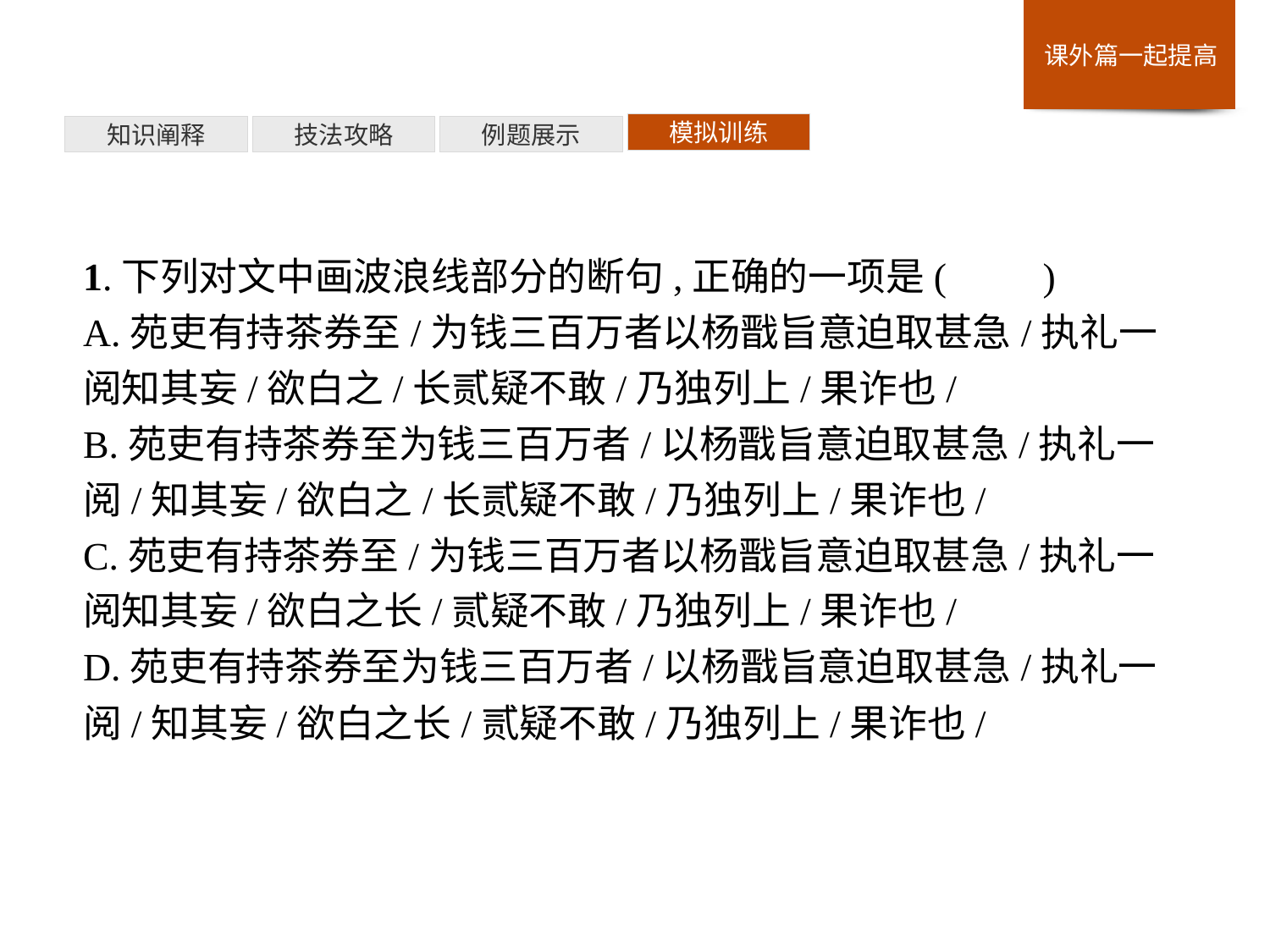

模拟训练
例题展示
技法攻略
知识阐释
1.下列对文中画波浪线部分的断句,正确的一项是(　　)
A.苑吏有持茶券至/为钱三百万者以杨戬旨意迫取甚急/执礼一阅知其妄/欲白之/长贰疑不敢/乃独列上/果诈也/
B.苑吏有持茶券至为钱三百万者/以杨戬旨意迫取甚急/执礼一阅/知其妄/欲白之/长贰疑不敢/乃独列上/果诈也/
C.苑吏有持茶券至/为钱三百万者以杨戬旨意迫取甚急/执礼一阅知其妄/欲白之长/贰疑不敢/乃独列上/果诈也/
D.苑吏有持茶券至为钱三百万者/以杨戬旨意迫取甚急/执礼一阅/知其妄/欲白之长/贰疑不敢/乃独列上/果诈也/